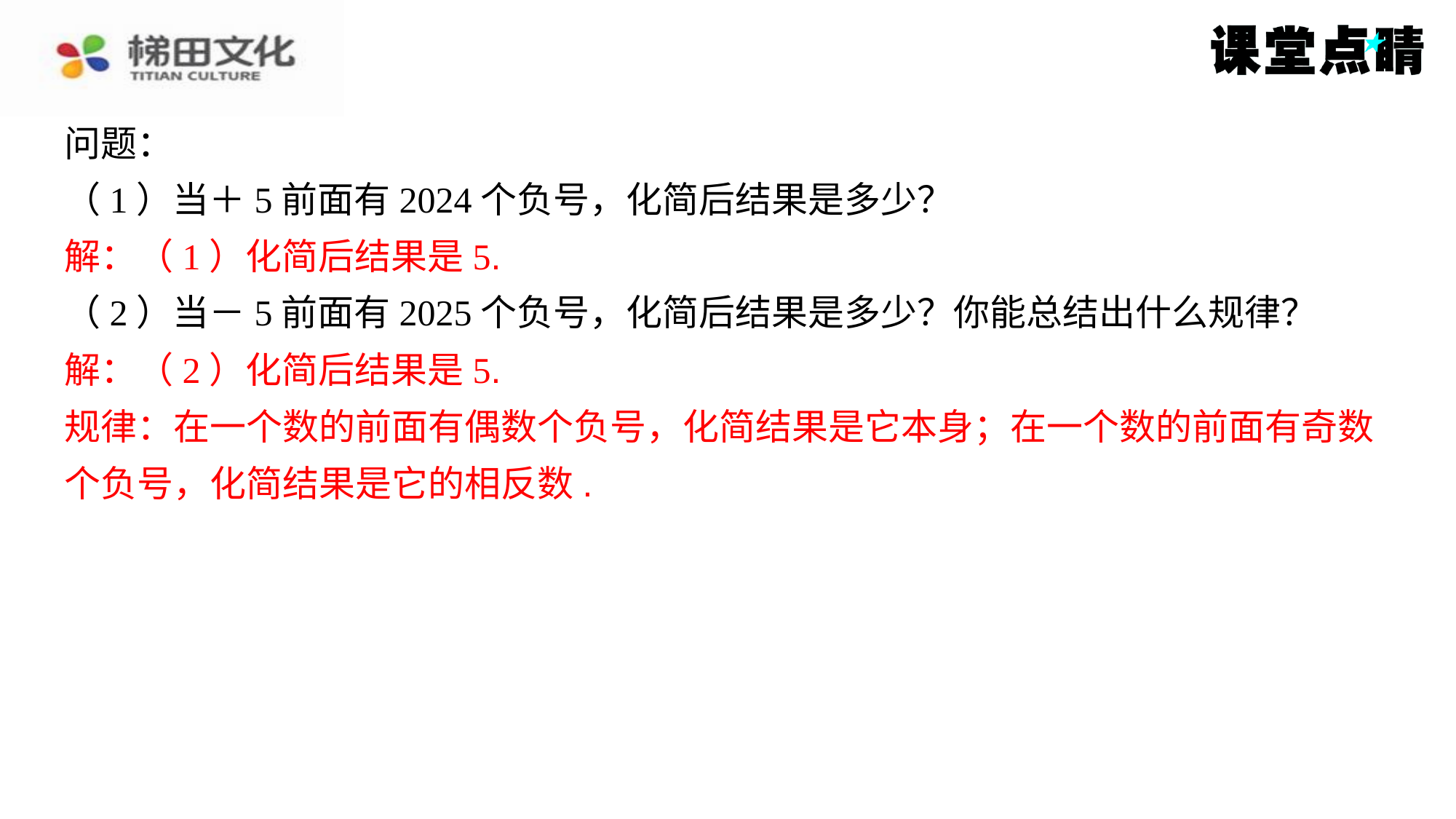

问题：
（1）当＋5前面有2024个负号，化简后结果是多少？
解：（1）化简后结果是5.
（2）当－5前面有2025个负号，化简后结果是多少？你能总结出什么规律？
解：（2）化简后结果是5.
规律：在一个数的前面有偶数个负号，化简结果是它本身；在一个数的前面有奇数
个负号，化简结果是它的相反数.
解：（1）化简后结果是5.
解：（2）化简后结果是5.
规律：在一个数的前面有偶数个负号，化简结果是它本身；在一个数的前面有奇数
个负号，化简结果是它的相反数.